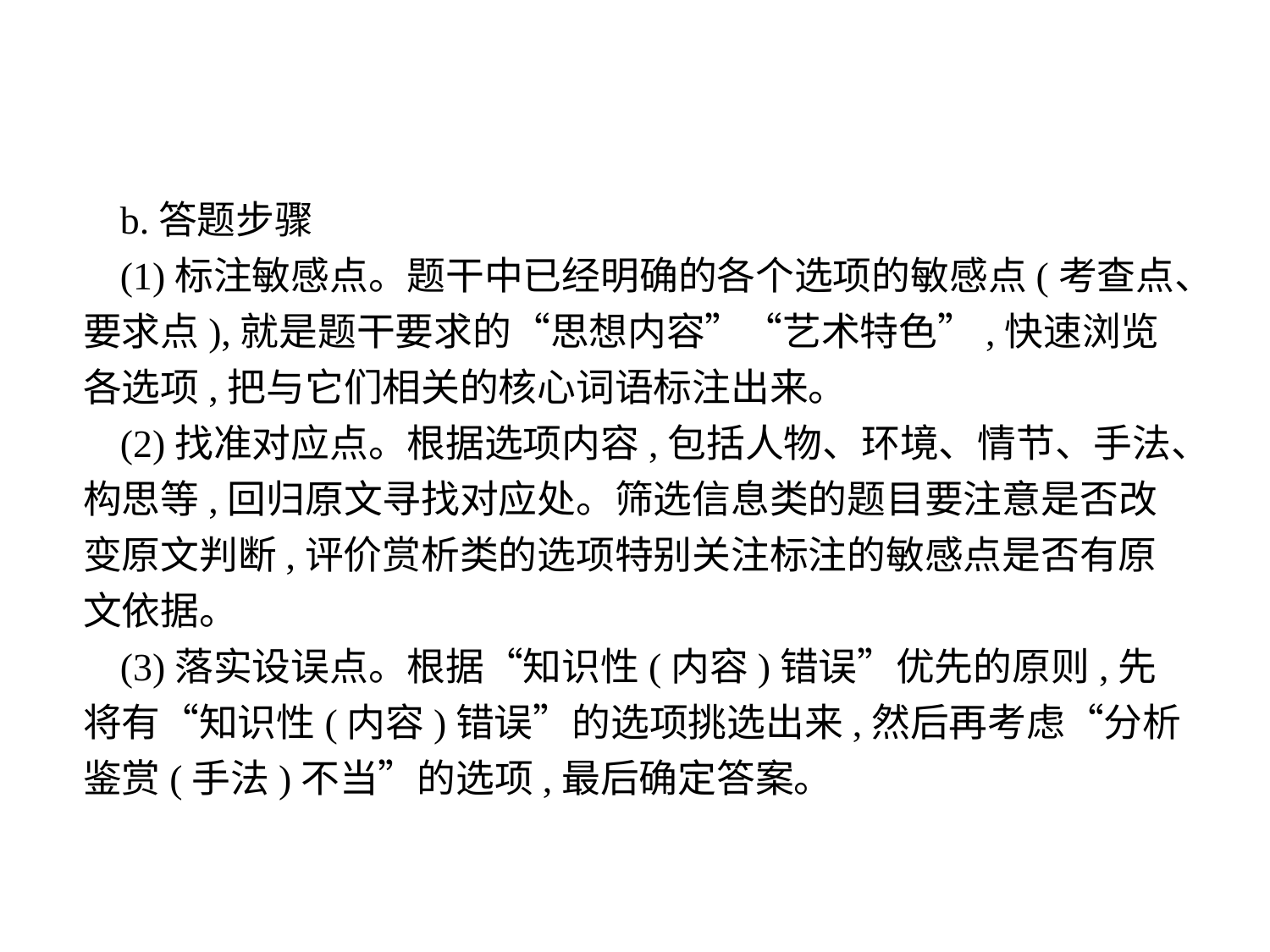

b.答题步骤
(1)标注敏感点。题干中已经明确的各个选项的敏感点(考查点、要求点),就是题干要求的“思想内容”“艺术特色”,快速浏览各选项,把与它们相关的核心词语标注出来。
(2)找准对应点。根据选项内容,包括人物、环境、情节、手法、构思等,回归原文寻找对应处。筛选信息类的题目要注意是否改变原文判断,评价赏析类的选项特别关注标注的敏感点是否有原文依据。
(3)落实设误点。根据“知识性(内容)错误”优先的原则,先将有“知识性(内容)错误”的选项挑选出来,然后再考虑“分析鉴赏(手法)不当”的选项,最后确定答案。
-32-